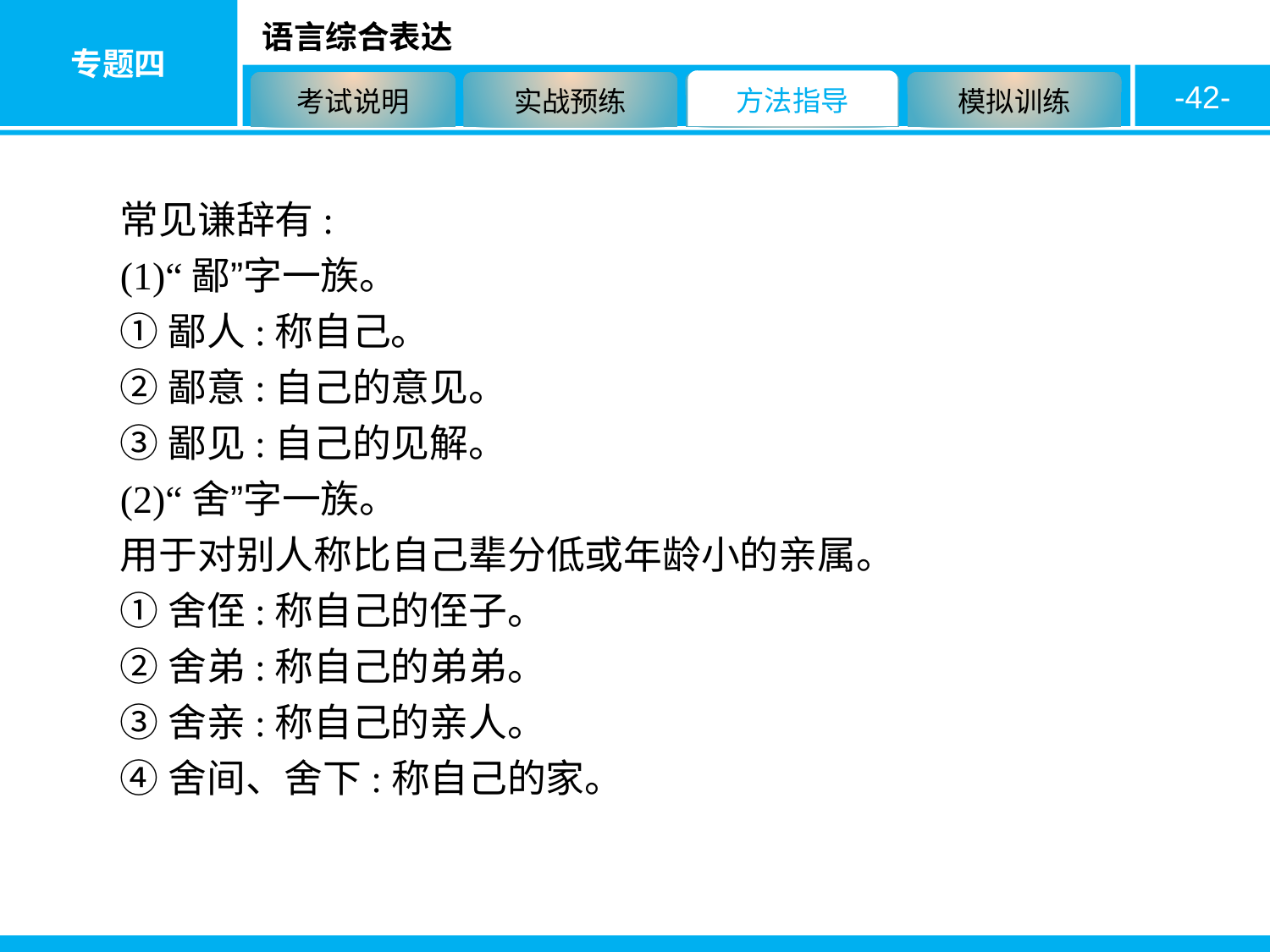

-42-
常见谦辞有:
(1)“鄙”字一族。
①鄙人:称自己。
②鄙意:自己的意见。
③鄙见:自己的见解。
(2)“舍”字一族。
用于对别人称比自己辈分低或年龄小的亲属。
①舍侄:称自己的侄子。
②舍弟:称自己的弟弟。
③舍亲:称自己的亲人。
④舍间、舍下:称自己的家。